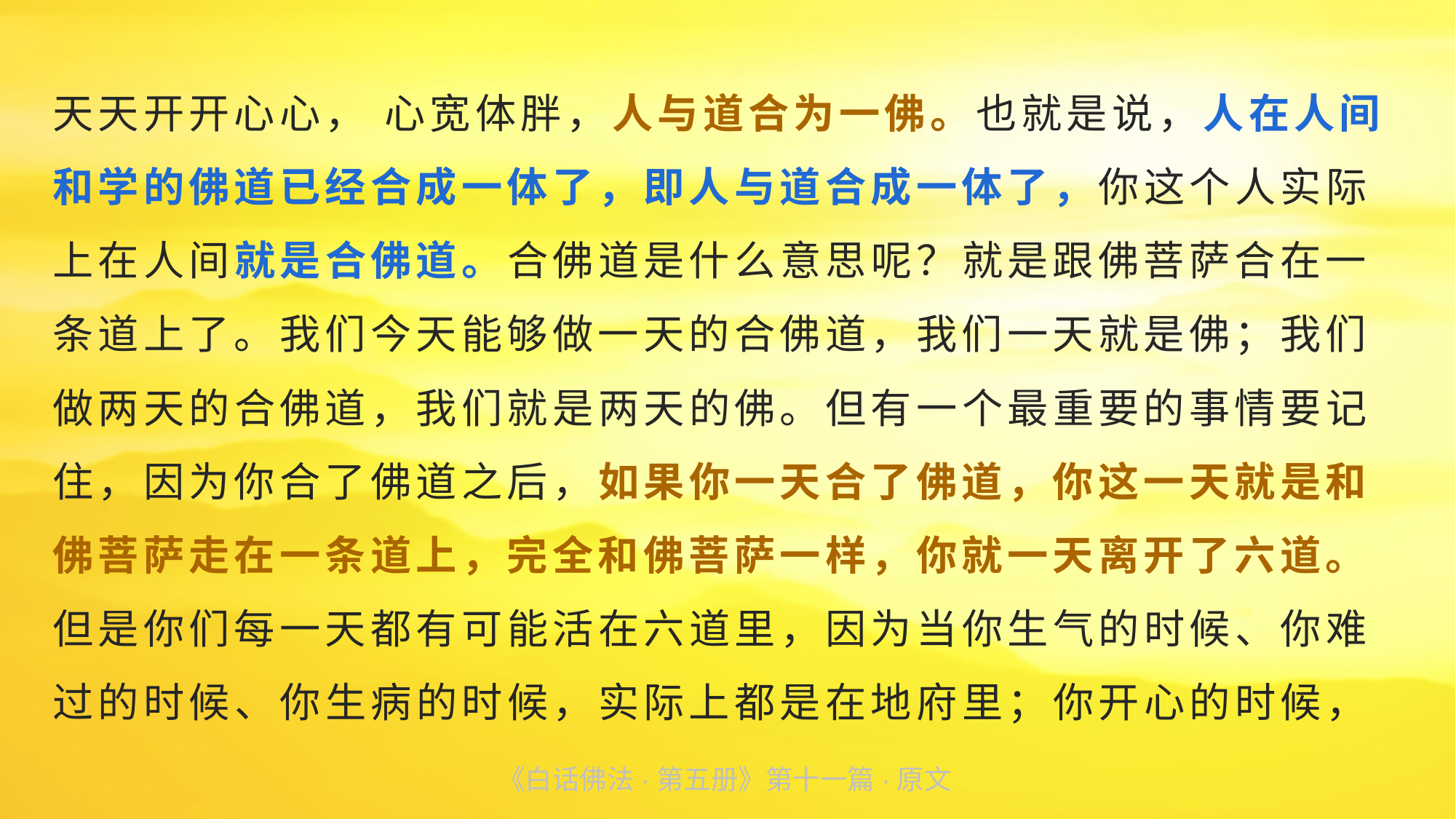

天天开开心心， 心宽体胖，人与道合为一佛。也就是说，人在人间和学的佛道已经合成一体了，即人与道合成一体了，你这个人实际上在人间就是合佛道。合佛道是什么意思呢？就是跟佛菩萨合在一条道上了。我们今天能够做一天的合佛道，我们一天就是佛；我们做两天的合佛道，我们就是两天的佛。但有一个最重要的事情要记住，因为你合了佛道之后，如果你一天合了佛道，你这一天就是和佛菩萨走在一条道上，完全和佛菩萨一样，你就一天离开了六道。但是你们每一天都有可能活在六道里，因为当你生气的时候、你难过的时候、你生病的时候，实际上都是在地府里；你开心的时候，
《白话佛法·第五册》第十一篇·原文